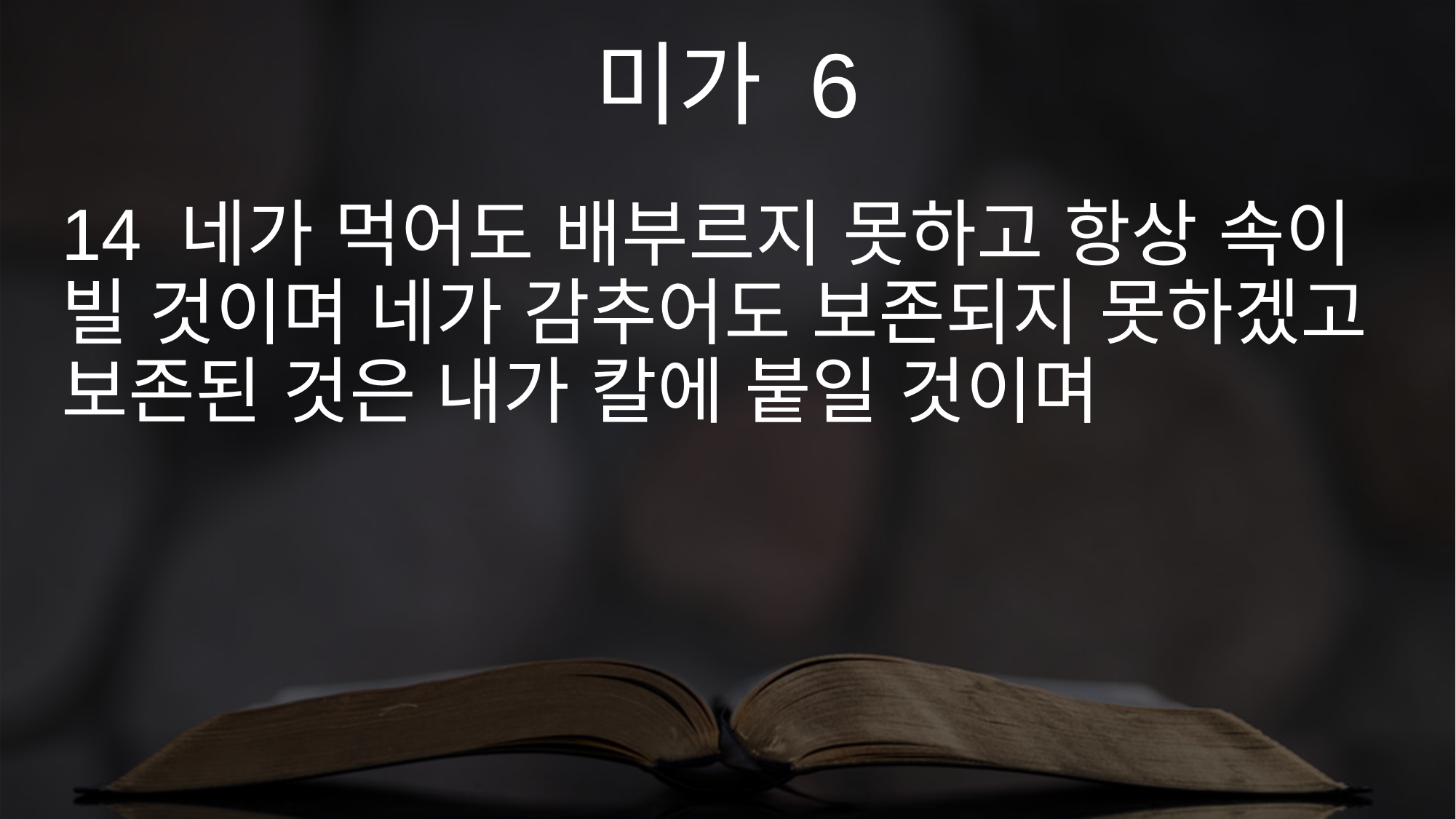

미가 6
14 네가 먹어도 배부르지 못하고 항상 속이 빌 것이며 네가 감추어도 보존되지 못하겠고 보존된 것은 내가 칼에 붙일 것이며